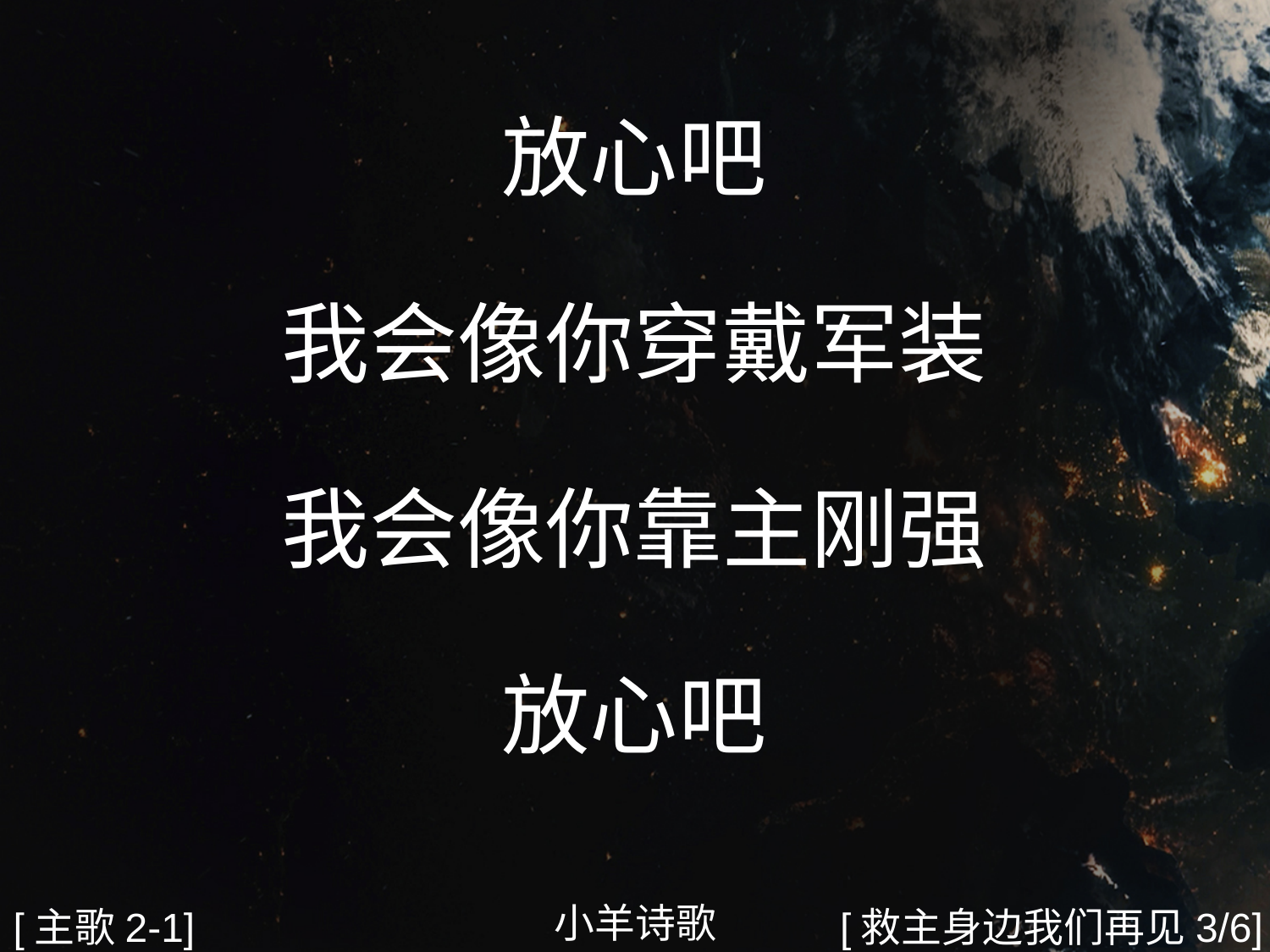

放心吧

我会像你穿戴军装

我会像你靠主刚强

放心吧
#

小羊诗歌
[主歌2-1]
[救主身边我们再见3/6]